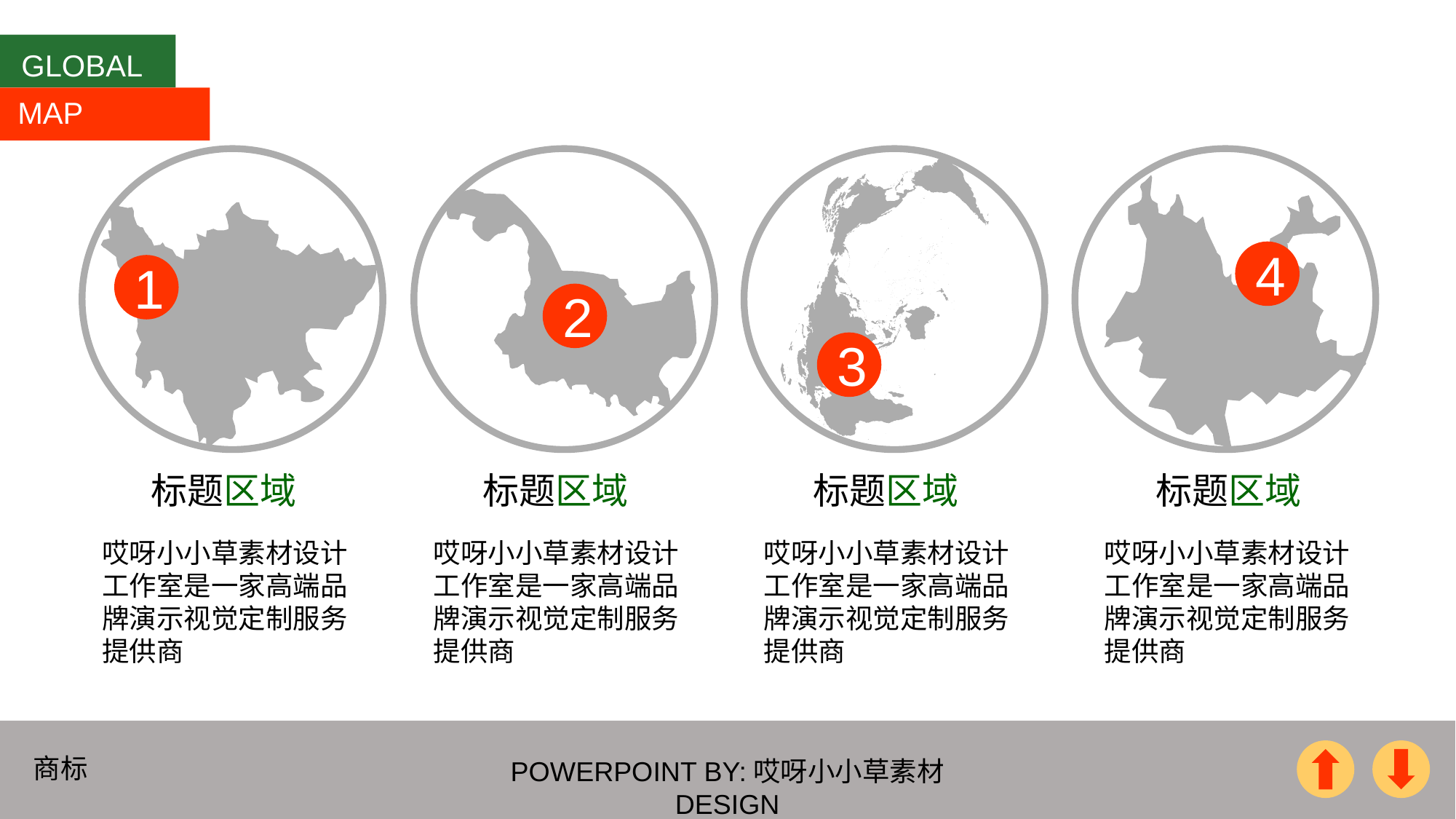

GLOBAL
MAP

3

2

4
1
标题区域
标题区域
标题区域
标题区域
哎呀小小草素材设计工作室是一家高端品牌演示视觉定制服务提供商
哎呀小小草素材设计工作室是一家高端品牌演示视觉定制服务提供商
哎呀小小草素材设计工作室是一家高端品牌演示视觉定制服务提供商
哎呀小小草素材设计工作室是一家高端品牌演示视觉定制服务提供商